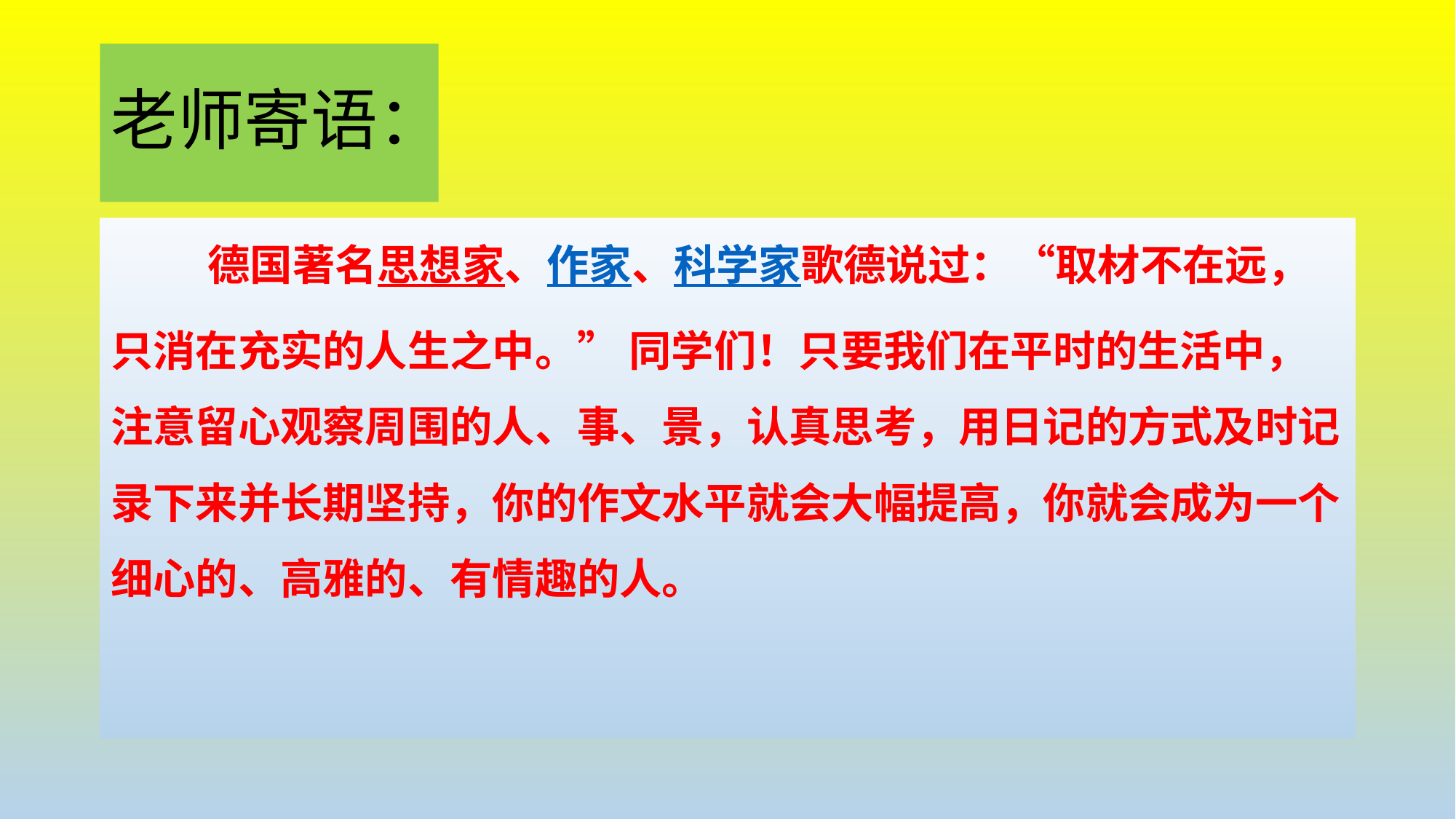

# 老师寄语：
         德国著名思想家、作家、科学家歌德说过：“取材不在远，只消在充实的人生之中。” 同学们！只要我们在平时的生活中，注意留心观察周围的人、事、景，认真思考，用日记的方式及时记录下来并长期坚持，你的作文水平就会大幅提高，你就会成为一个细心的、高雅的、有情趣的人。